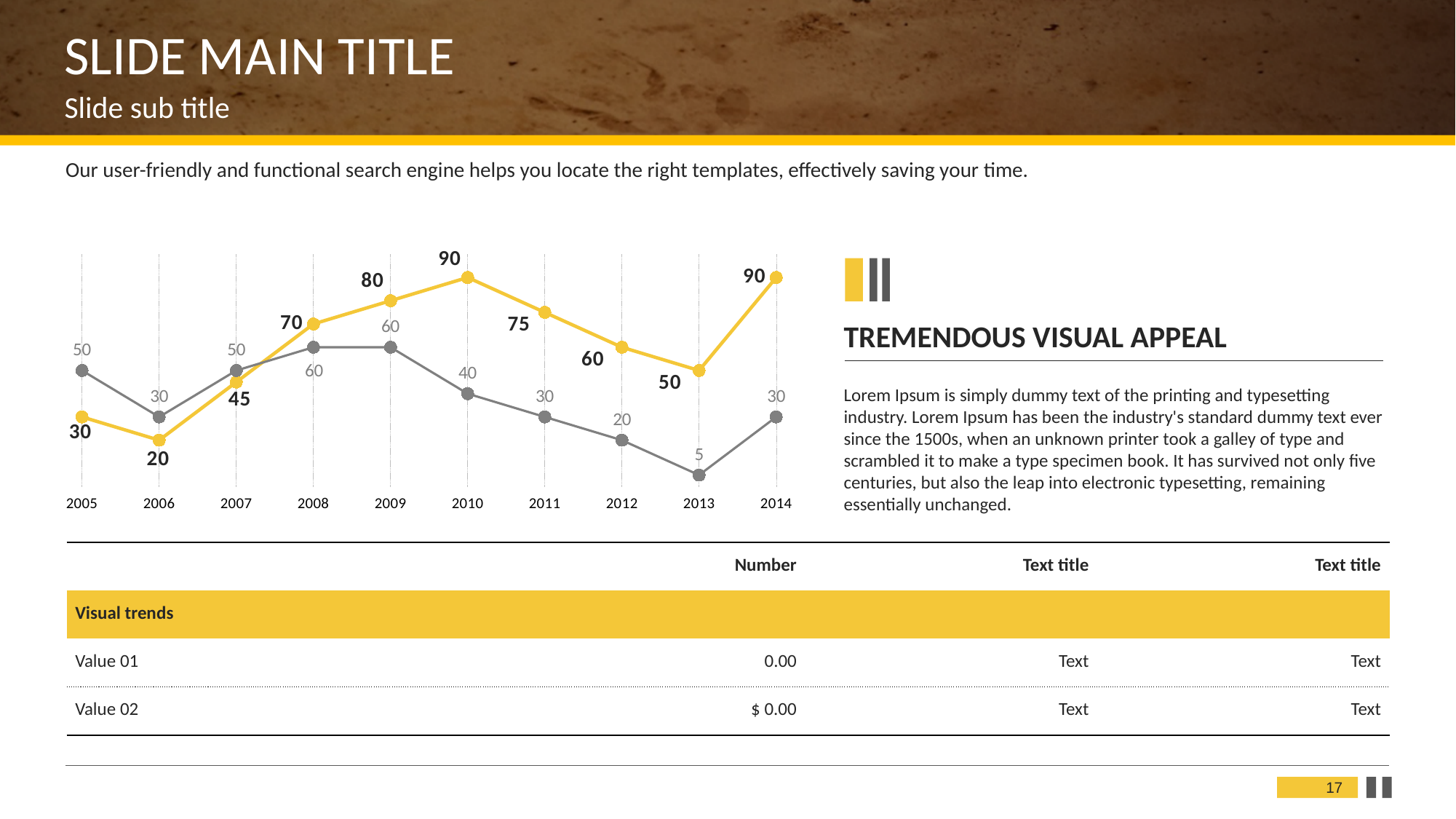

SLIDE MAIN TITLE
Slide sub title
Our user-friendly and functional search engine helps you locate the right templates, effectively saving your time.

### Chart

| Category | 계열 1 | 계열2 |
|---|---|---|
| 2005 | 30.0 | 50.0 |
| 2006 | 20.0 | 30.0 |
| 2007 | 45.0 | 50.0 |
| 2008 | 70.0 | 60.0 |
| 2009 | 80.0 | 60.0 |
| 2010 | 90.0 | 40.0 |
| 2011 | 75.0 | 30.0 |
| 2012 | 60.0 | 20.0 |
| 2013 | 50.0 | 5.0 |
| 2014 | 90.0 | 30.0 |

TREMENDOUS VISUAL APPEAL
Lorem Ipsum is simply dummy text of the printing and typesetting industry. Lorem Ipsum has been the industry's standard dummy text ever since the 1500s, when an unknown printer took a galley of type and scrambled it to make a type specimen book. It has survived not only five centuries, but also the leap into electronic typesetting, remaining essentially unchanged.
|  | Number | Text title | Text title |
| --- | --- | --- | --- |
| Visual trends |  |  |  |
| Value 01 | 0.00 | Text | Text |
| Value 02 | $ 0.00 | Text | Text |
17